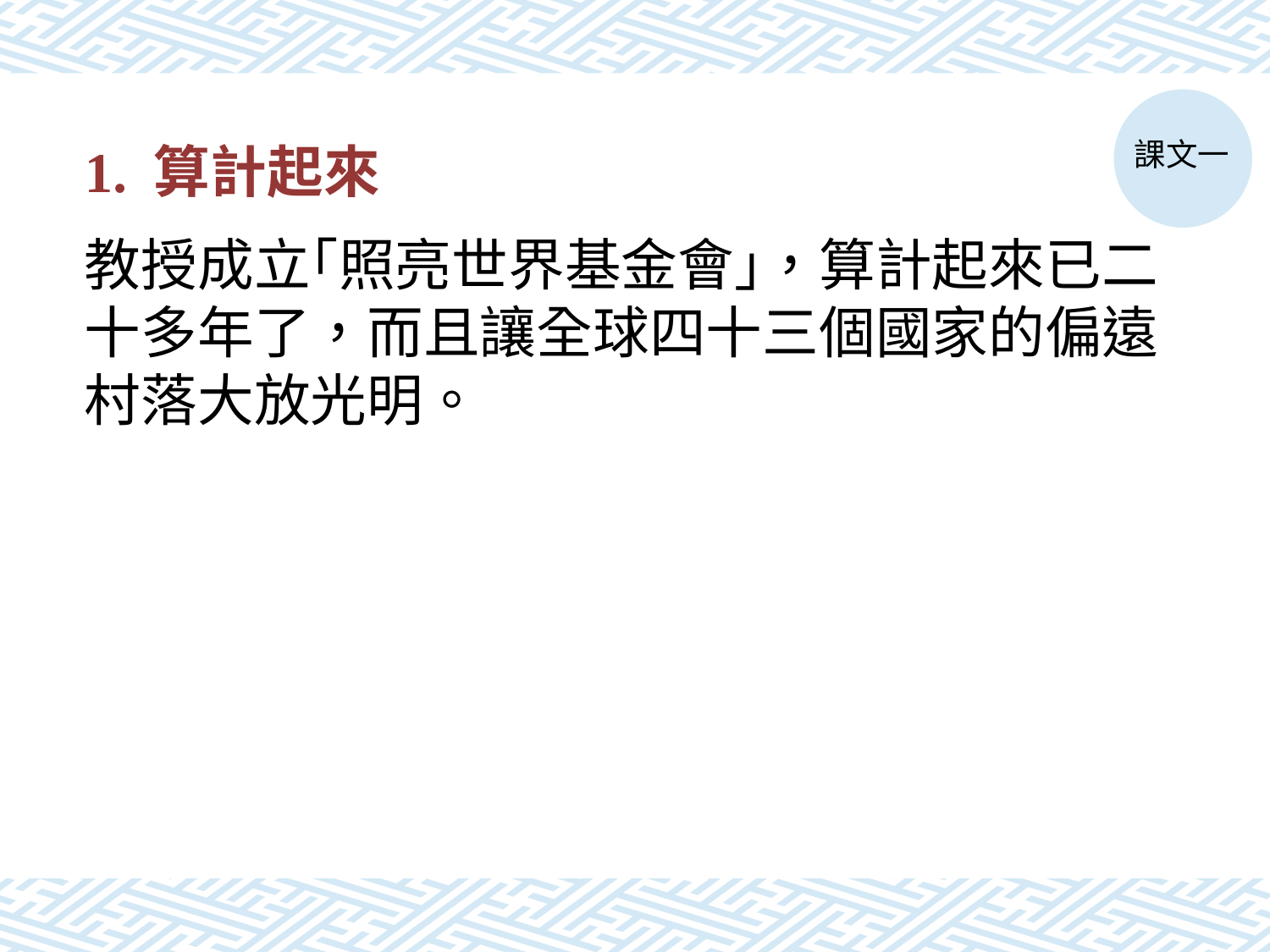

# 1. 算計起來
課文一
教授成立｢照亮世界基金會｣，算計起來已二十多年了，而且讓全球四十三個國家的偏遠村落大放光明。